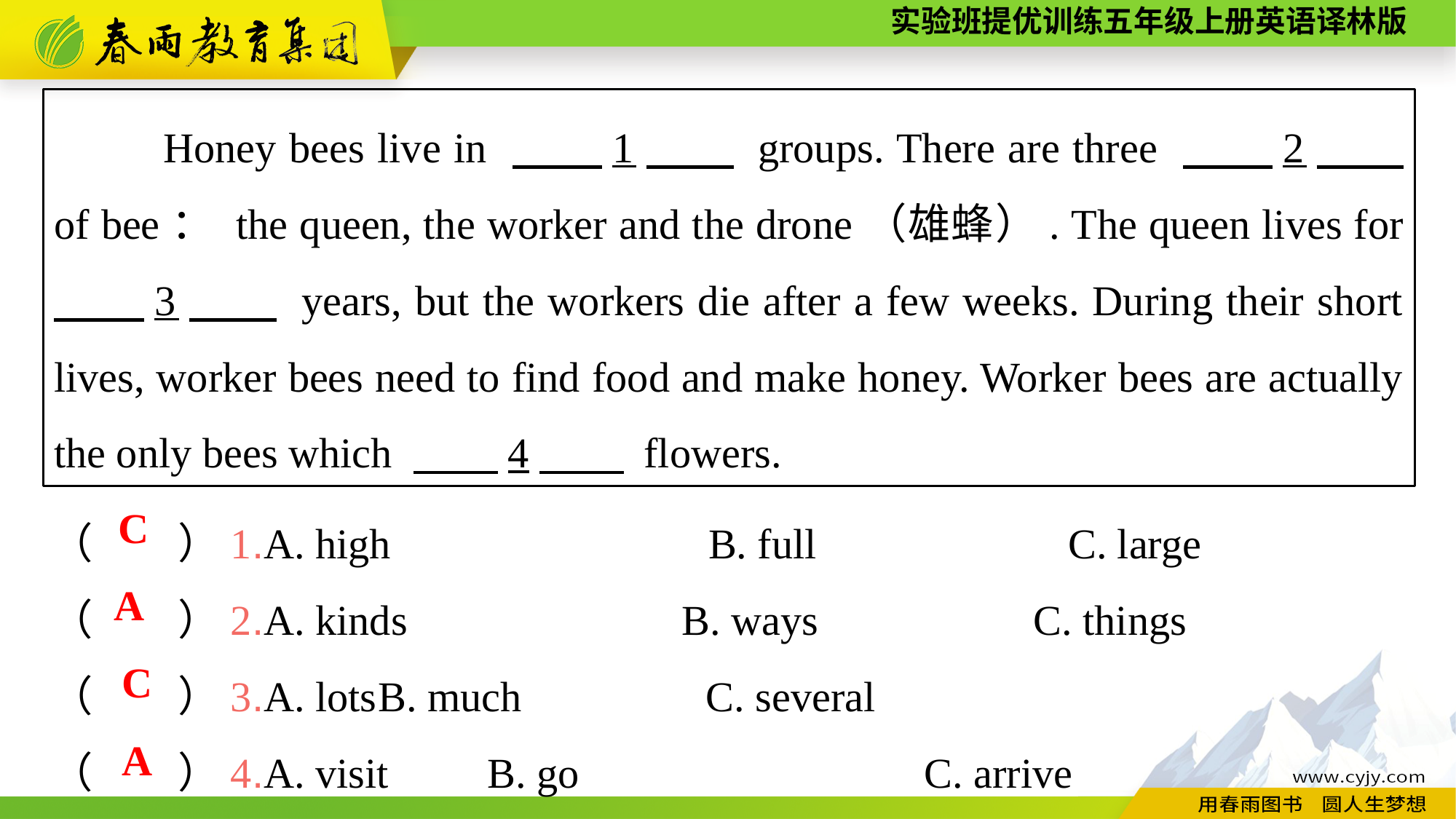

Honey bees live in 　　1　　 groups. There are three 　　2　　 of bee： the queen, the worker and the drone（雄蜂）. The queen lives for 　　3　　 years, but the workers die after a few weeks. During their short lives, worker bees need to find food and make honey. Worker bees are actually the only bees which 　　4　　 flowers.
（　　）1.A. high　　　　　　　B. full　　　　　  C. large
（　　）2.A. kinds                          B. ways		C. things
（　　）3.A. lots	B. much		C. several
（　　）4.A. visit	B. go				C. arrive
C
A
C
A